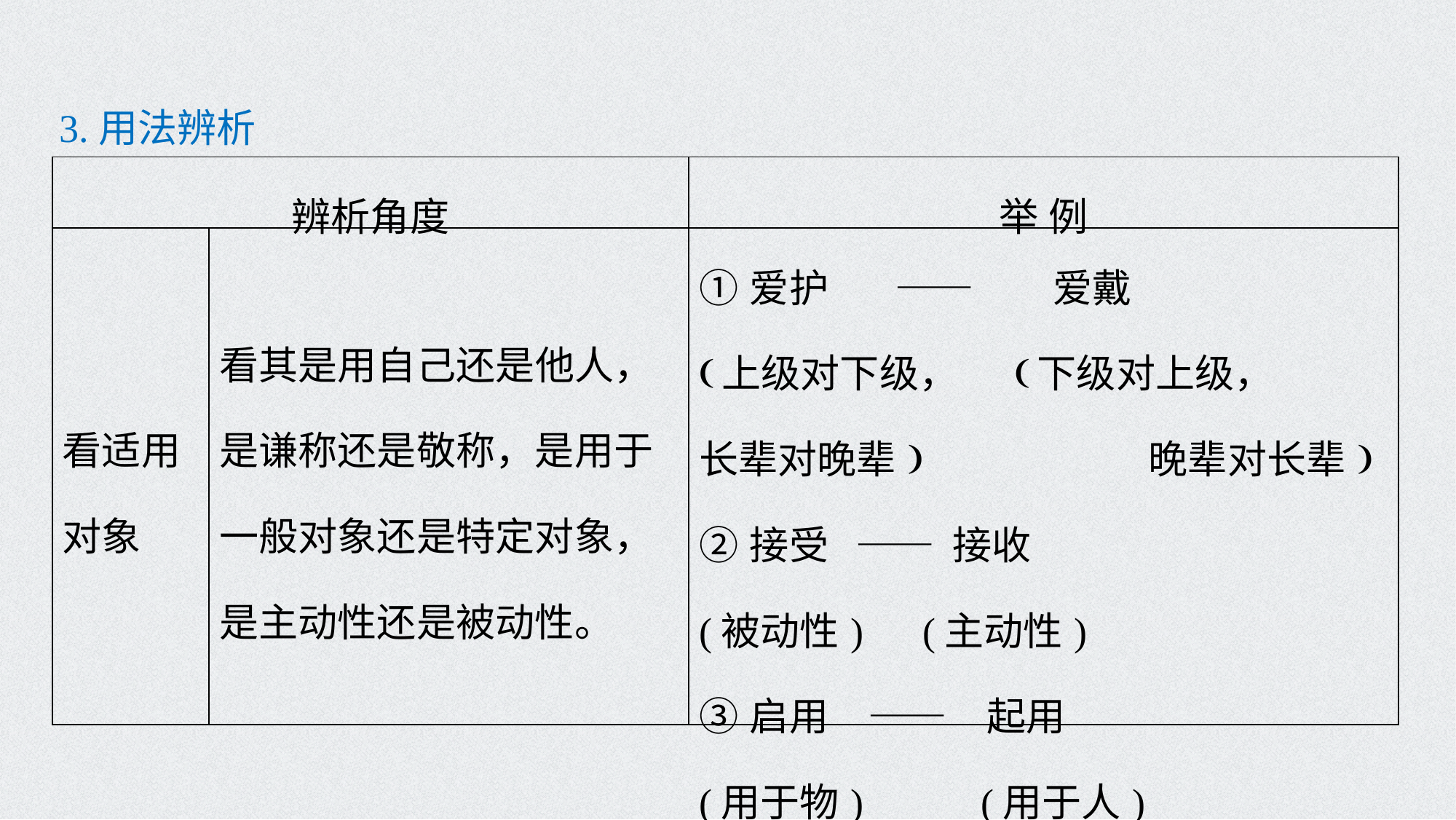

3.用法辨析
| 辨析角度 |  | 举 例 |
| --- | --- | --- |
| 看适用对象 | 看其是用自己还是他人，是谦称还是敬称，是用于一般对象还是特定对象，是主动性还是被动性。 | ①爱护　 ——　 爱戴 (上级对下级， (下级对上级， 长辈对晚辈) 晚辈对长辈) ②接受 —— 接收 (被动性) (主动性) ③启用　——　起用 (用于物)　　 (用于人) |